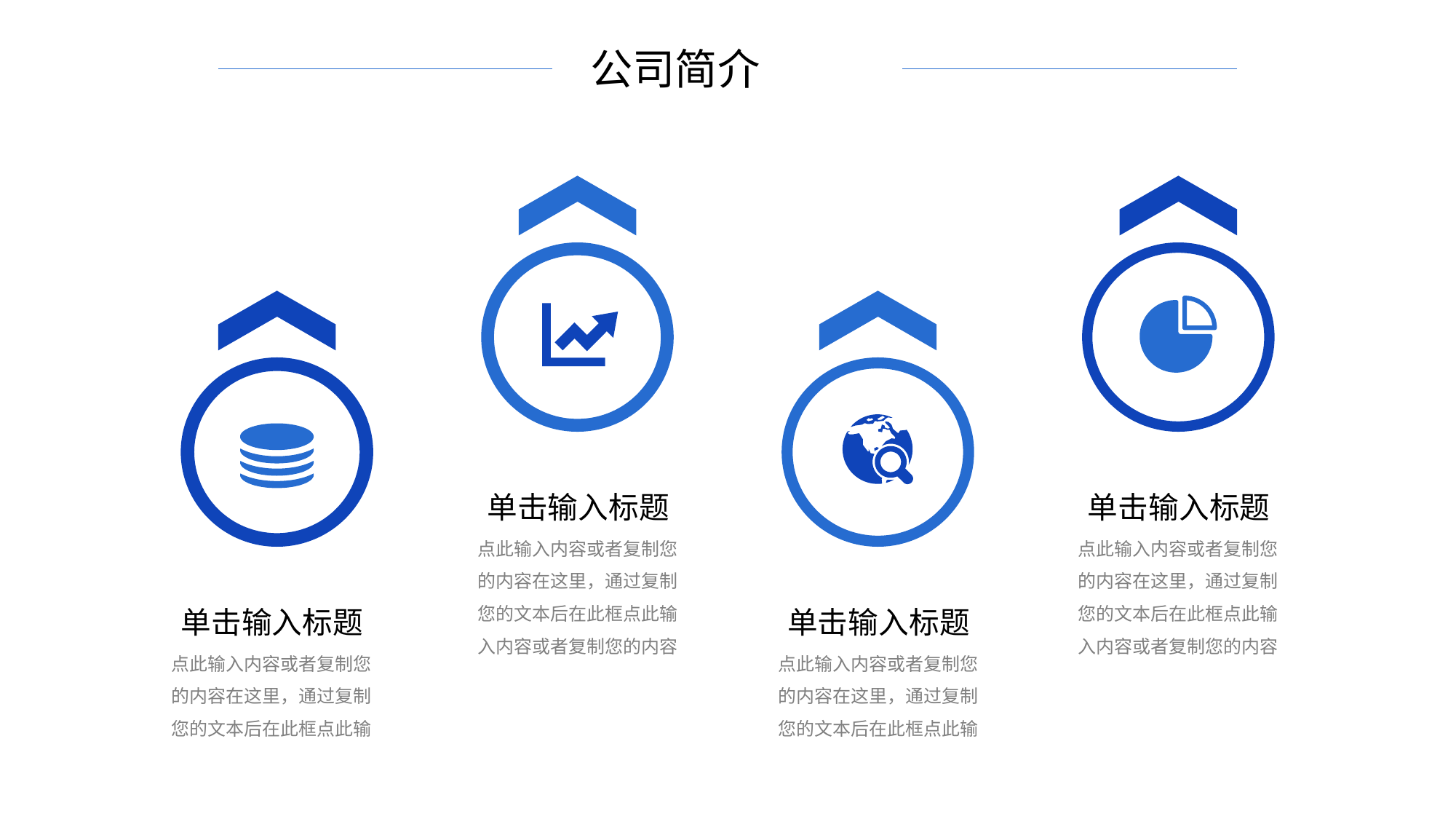

公司简介

单击输入标题
单击输入标题
点此输入内容或者复制您的内容在这里，通过复制您的文本后在此框点此输入内容或者复制您的内容
点此输入内容或者复制您的内容在这里，通过复制您的文本后在此框点此输入内容或者复制您的内容
单击输入标题
单击输入标题
点此输入内容或者复制您的内容在这里，通过复制您的文本后在此框点此输
点此输入内容或者复制您的内容在这里，通过复制您的文本后在此框点此输